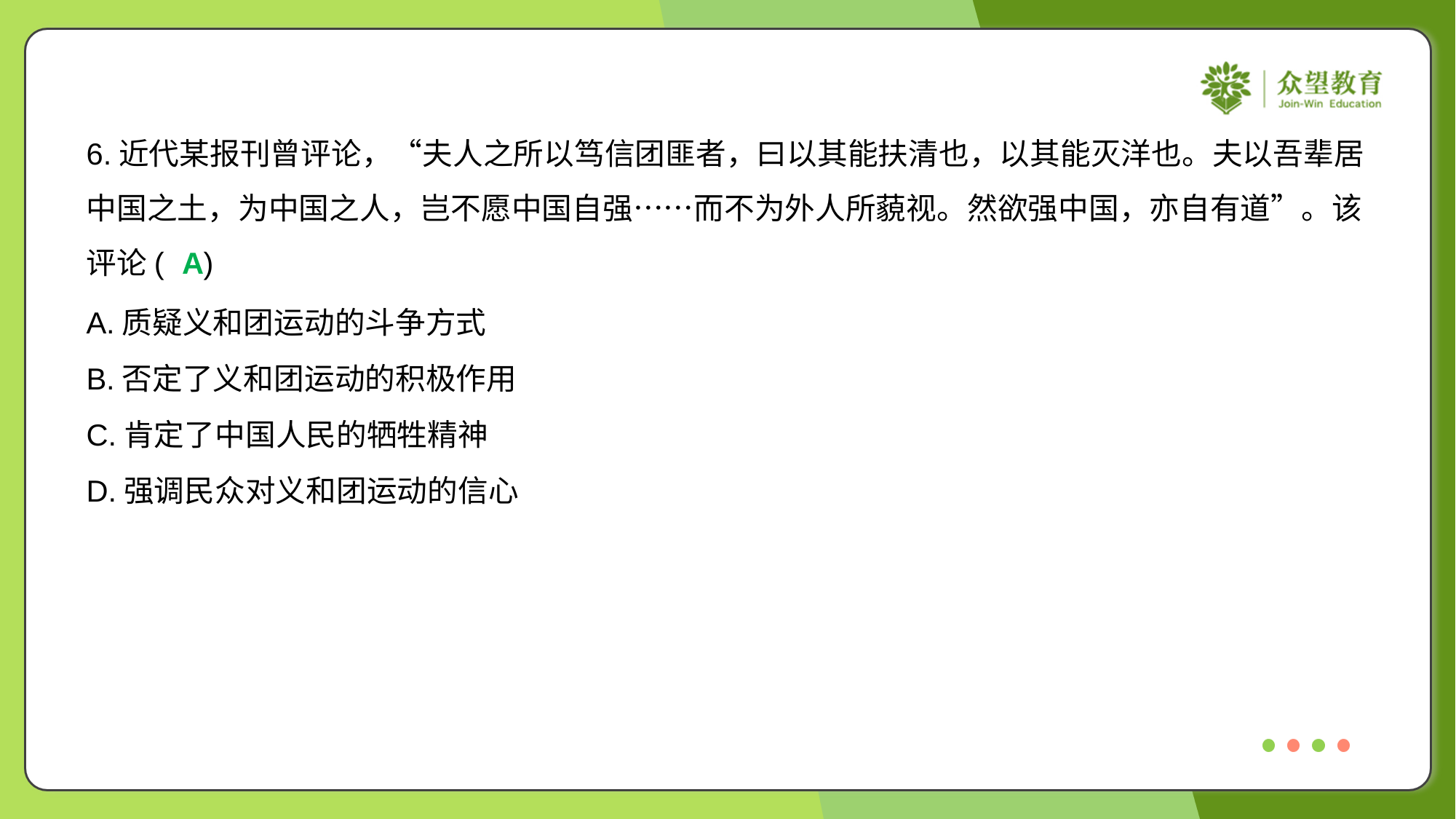

6.近代某报刊曾评论，“夫人之所以笃信团匪者，曰以其能扶清也，以其能灭洋也。夫以吾辈居
中国之土，为中国之人，岂不愿中国自强……而不为外人所藐视。然欲强中国，亦自有道”。该
评论(     )
A
A.质疑义和团运动的斗争方式
B.否定了义和团运动的积极作用
C.肯定了中国人民的牺牲精神
D.强调民众对义和团运动的信心